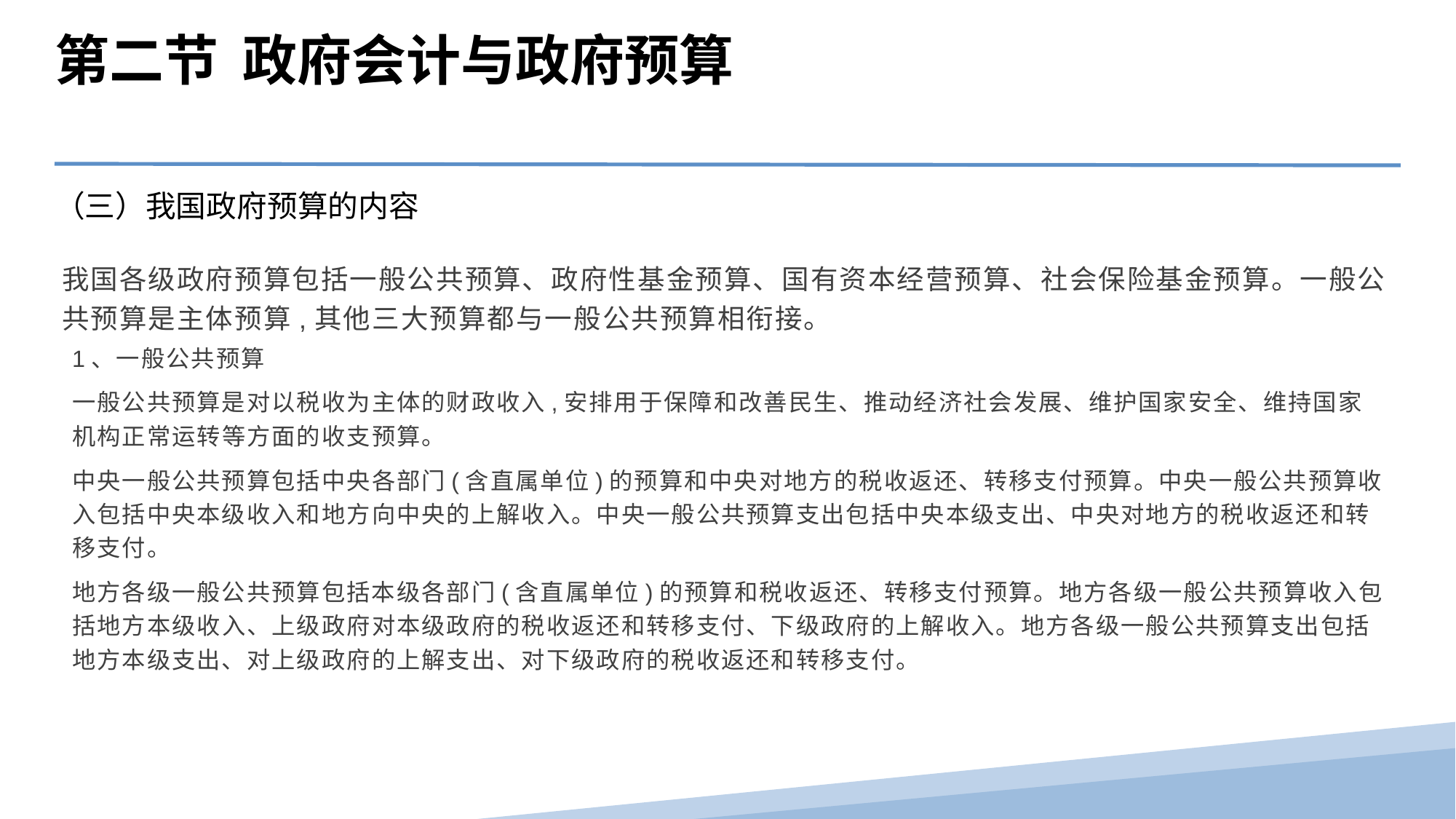

第二节  政府会计与政府预算
（三）我国政府预算的内容
我国各级政府预算包括一般公共预算、政府性基金预算、国有资本经营预算、社会保险基金预算。一般公共预算是主体预算,其他三大预算都与一般公共预算相衔接。
1、一般公共预算
一般公共预算是对以税收为主体的财政收入,安排用于保障和改善民生、推动经济社会发展、维护国家安全、维持国家机构正常运转等方面的收支预算。
中央一般公共预算包括中央各部门(含直属单位)的预算和中央对地方的税收返还、转移支付预算。中央一般公共预算收入包括中央本级收入和地方向中央的上解收入。中央一般公共预算支出包括中央本级支出、中央对地方的税收返还和转移支付。
地方各级一般公共预算包括本级各部门(含直属单位)的预算和税收返还、转移支付预算。地方各级一般公共预算收入包括地方本级收入、上级政府对本级政府的税收返还和转移支付、下级政府的上解收入。地方各级一般公共预算支出包括地方本级支出、对上级政府的上解支出、对下级政府的税收返还和转移支付。